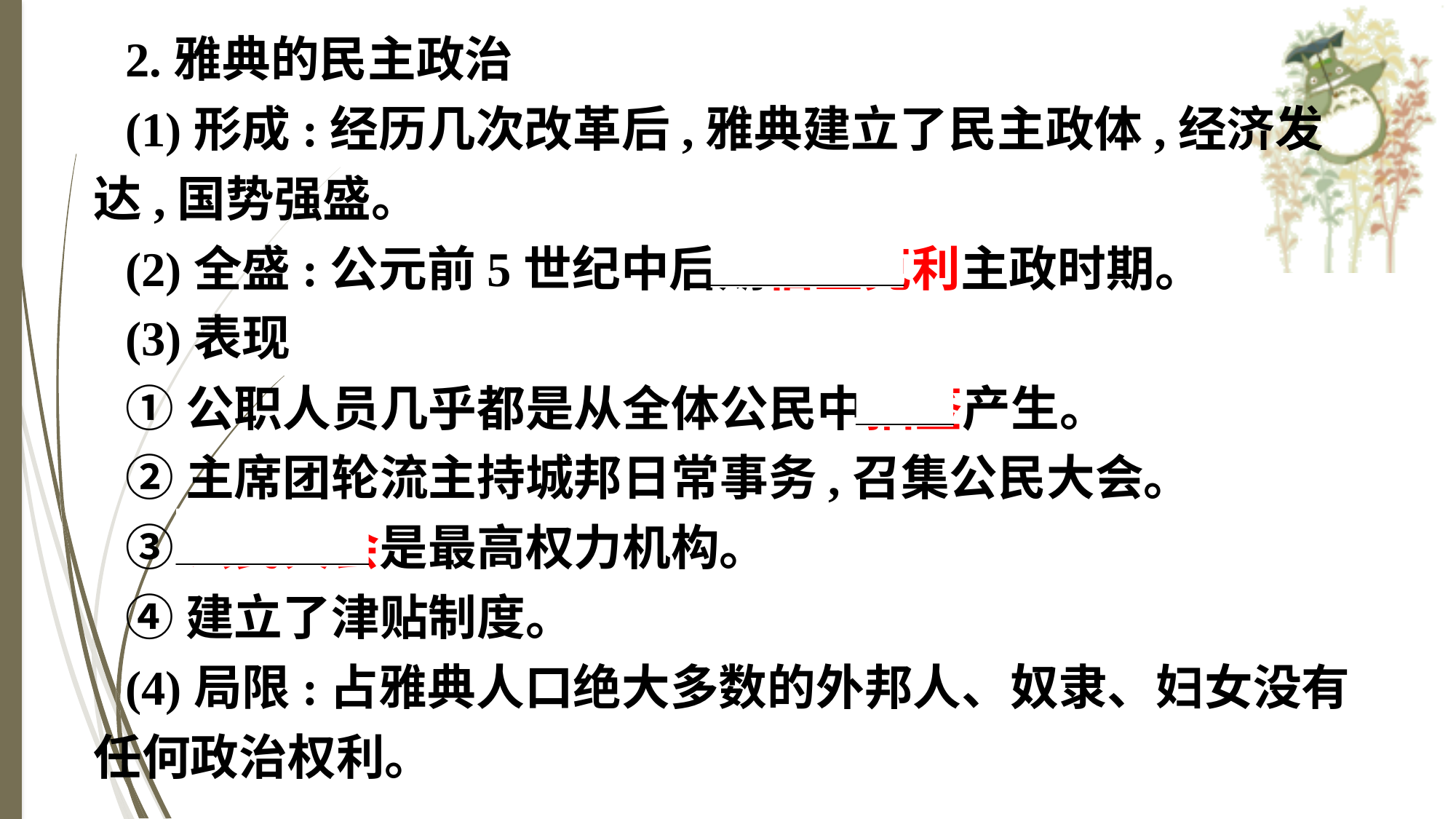

2.雅典的民主政治
(1)形成:经历几次改革后,雅典建立了民主政体,经济发达,国势强盛。
(2)全盛:公元前5世纪中后期伯里克利主政时期。
(3)表现
①公职人员几乎都是从全体公民中抽签产生。
②主席团轮流主持城邦日常事务,召集公民大会。
③公民大会是最高权力机构。
④建立了津贴制度。
(4)局限:占雅典人口绝大多数的外邦人、奴隶、妇女没有任何政治权利。